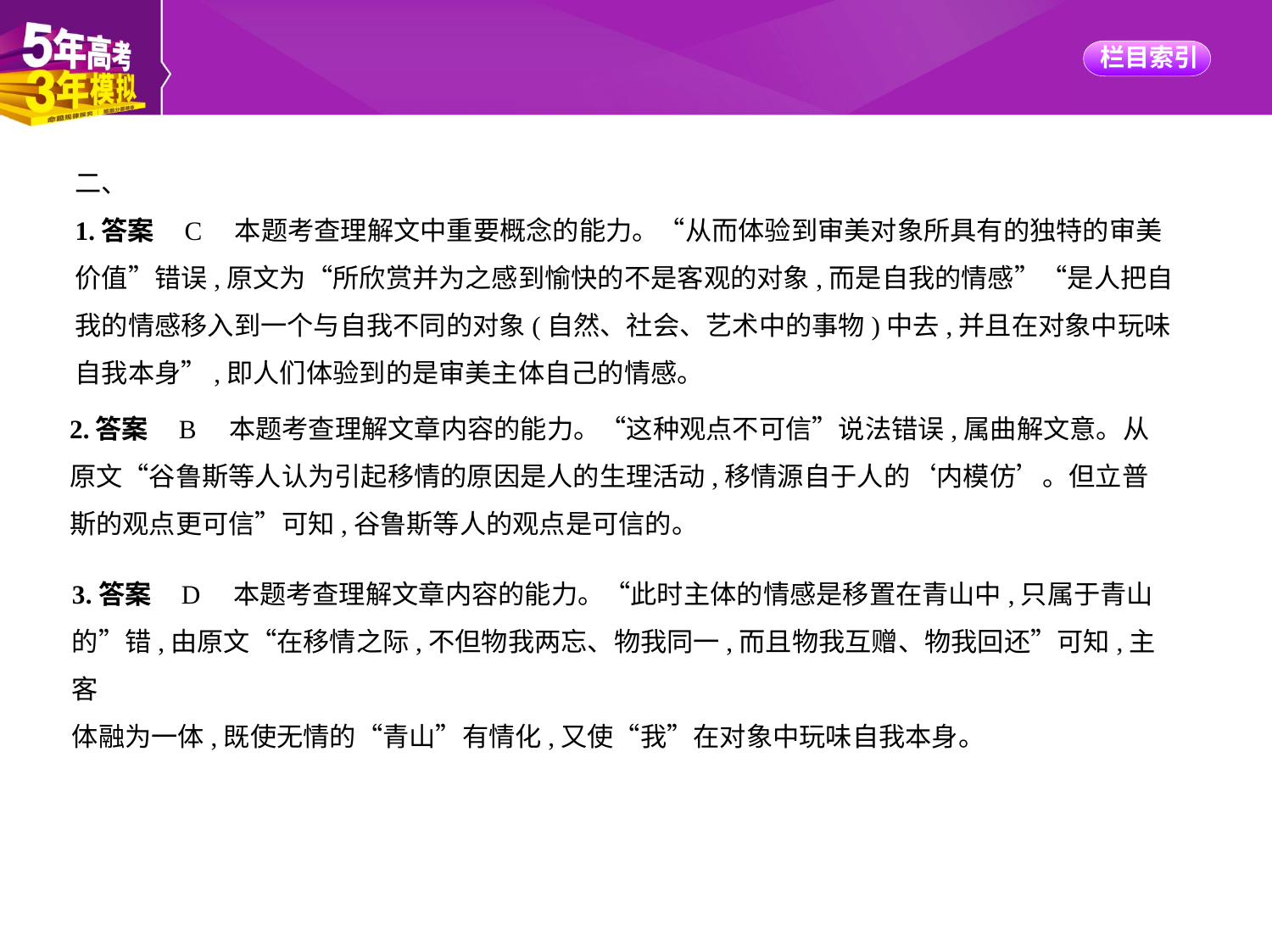

二、
1.答案    C　本题考查理解文中重要概念的能力。“从而体验到审美对象所具有的独特的审美
价值”错误,原文为“所欣赏并为之感到愉快的不是客观的对象,而是自我的情感”“是人把自
我的情感移入到一个与自我不同的对象(自然、社会、艺术中的事物)中去,并且在对象中玩味
自我本身”,即人们体验到的是审美主体自己的情感。
2.答案    B　本题考查理解文章内容的能力。“这种观点不可信”说法错误,属曲解文意。从
原文“谷鲁斯等人认为引起移情的原因是人的生理活动,移情源自于人的‘内模仿’。但立普
斯的观点更可信”可知,谷鲁斯等人的观点是可信的。
3.答案    D　本题考查理解文章内容的能力。“此时主体的情感是移置在青山中,只属于青山
的”错,由原文“在移情之际,不但物我两忘、物我同一,而且物我互赠、物我回还”可知,主客
体融为一体,既使无情的“青山”有情化,又使“我”在对象中玩味自我本身。